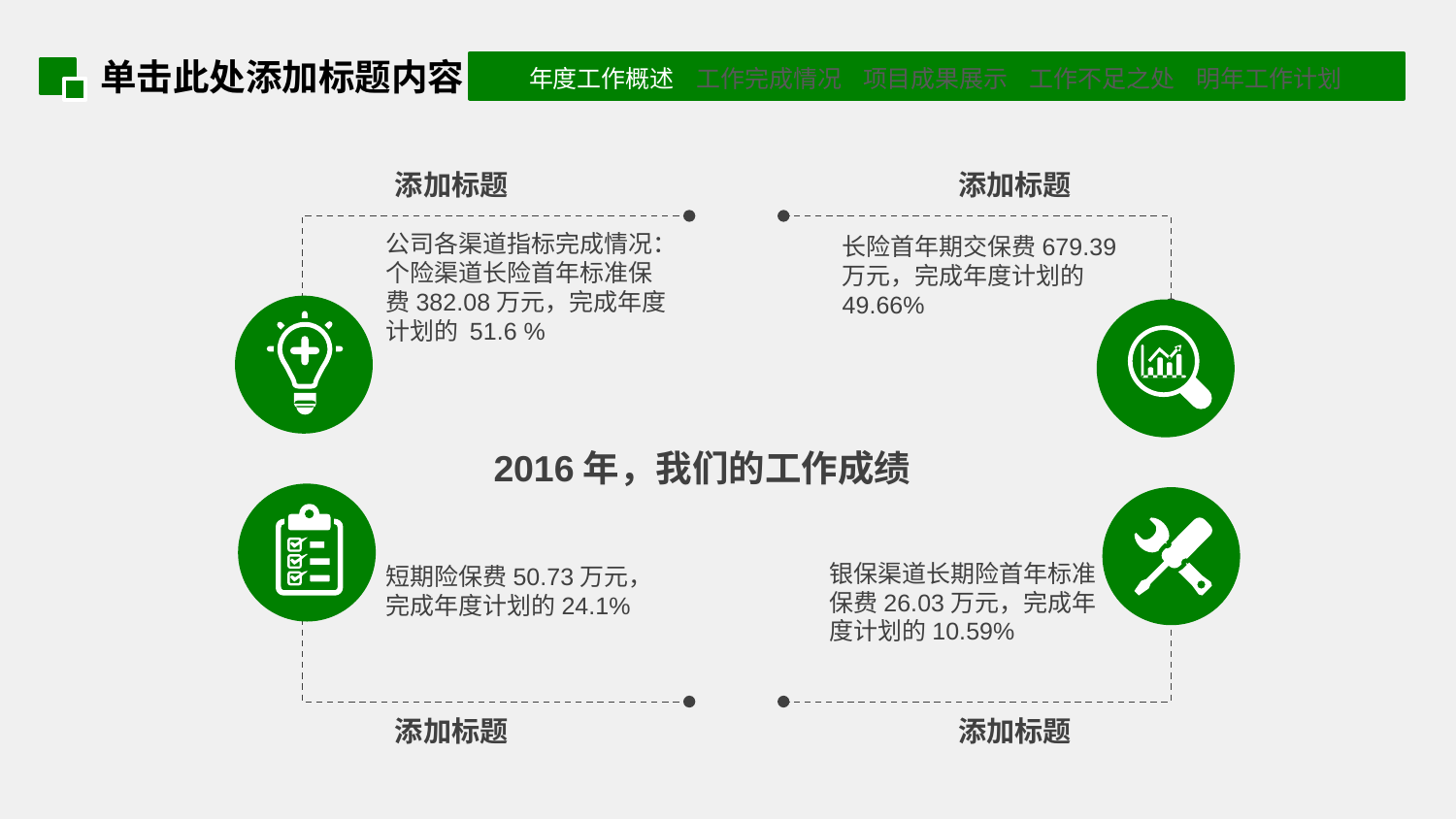

单击此处添加标题内容
添加标题
添加标题

公司各渠道指标完成情况：个险渠道长险首年标准保费382.08万元，完成年度计划的 51.6 %
长险首年期交保费679.39万元，完成年度计划的49.66%

2016年，我们的工作成绩

银保渠道长期险首年标准保费26.03万元，完成年度计划的10.59%
短期险保费50.73万元，完成年度计划的24.1%

添加标题
添加标题